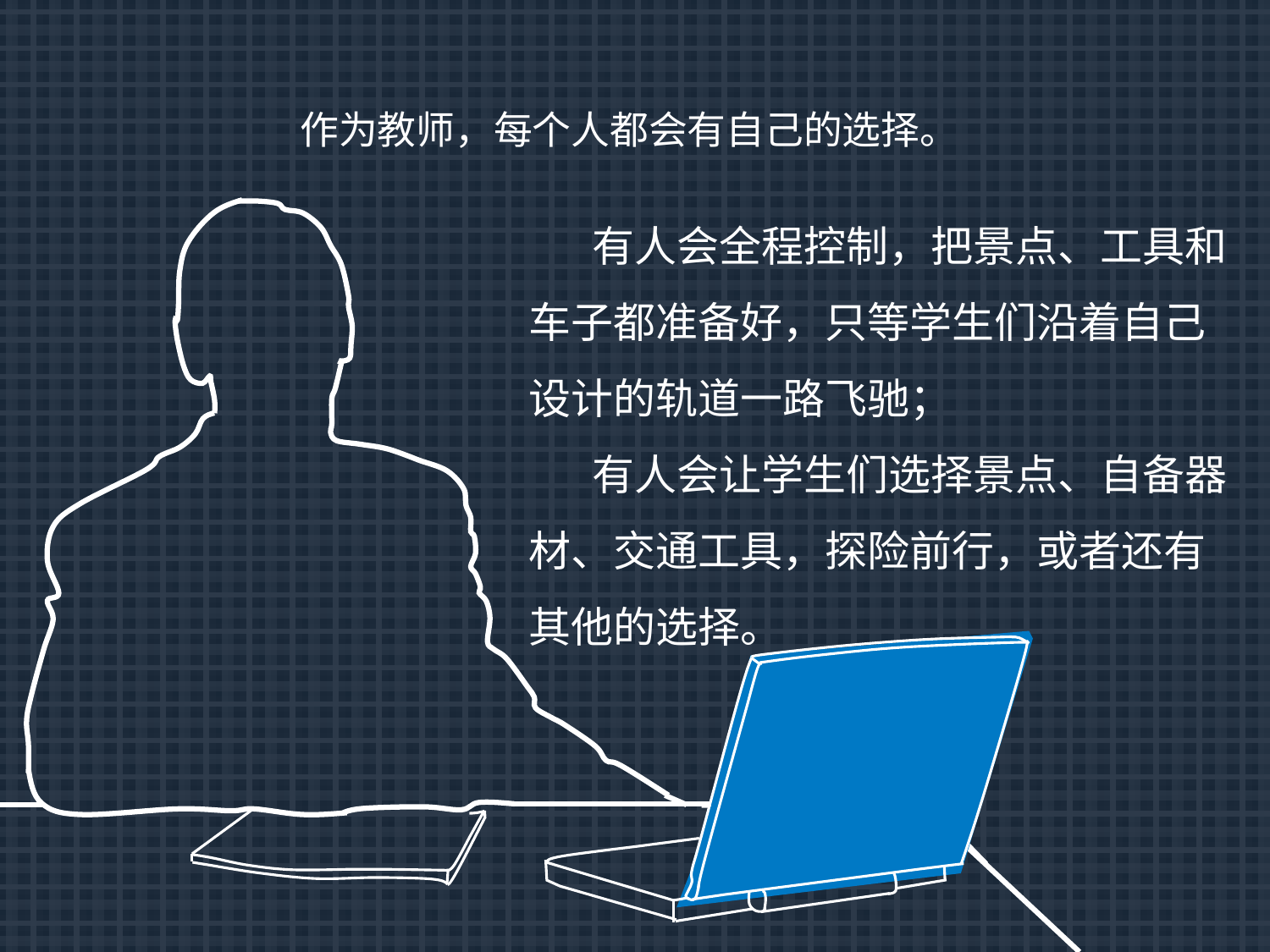

作为教师，每个人都会有自己的选择。
有人会全程控制，把景点、工具和车子都准备好，只等学生们沿着自己设计的轨道一路飞驰；
有人会让学生们选择景点、自备器材、交通工具，探险前行，或者还有其他的选择。